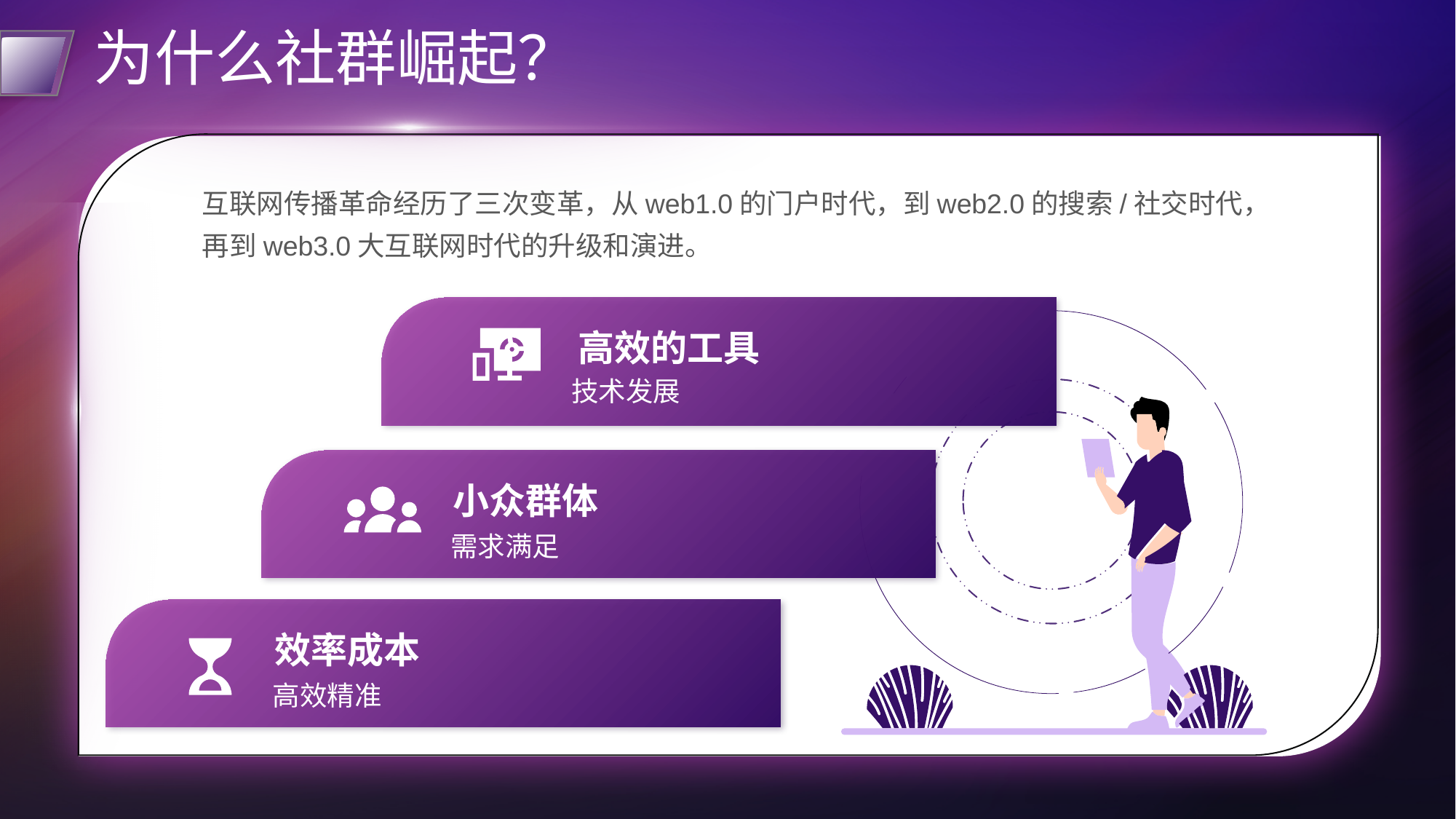

# 为什么社群崛起？

互联网传播革命经历了三次变革，从web1.0的门户时代，到web2.0的搜索/社交时代，再到web3.0大互联网时代的升级和演进。

高效的工具

技术发展

小众群体

需求满足

效率成本

高效精准